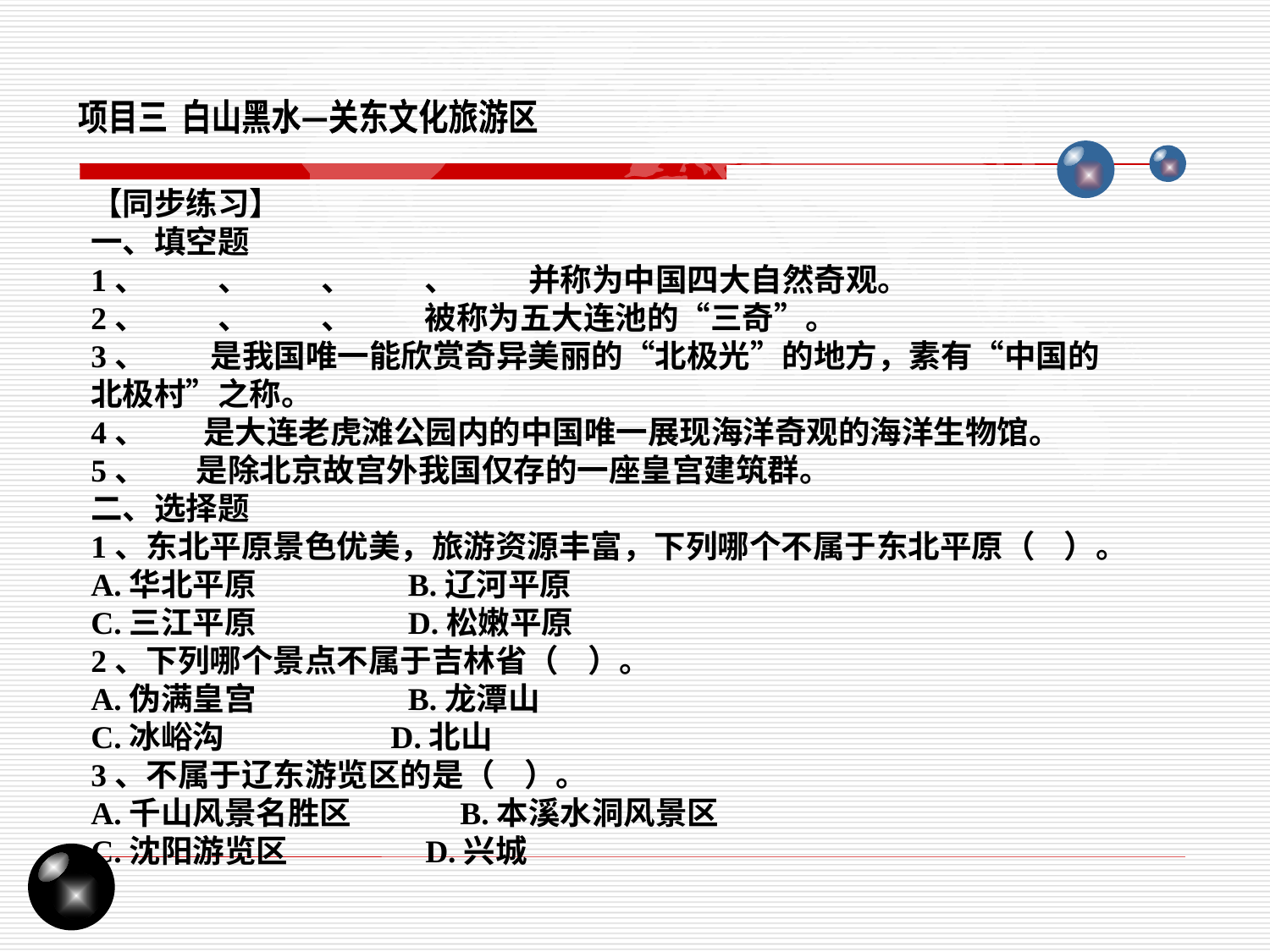

项目三  白山黑水—关东文化旅游区
【同步练习】
一、填空题
1、          、          、          、          并称为中国四大自然奇观。
2、          、          、          被称为五大连池的“三奇”。
3、         是我国唯一能欣赏奇异美丽的“北极光”的地方，素有“中国的北极村”之称。
4、        是大连老虎滩公园内的中国唯一展现海洋奇观的海洋生物馆。
5、       是除北京故宫外我国仅存的一座皇宫建筑群。
二、选择题
1、东北平原景色优美，旅游资源丰富，下列哪个不属于东北平原（    ）。
A.华北平原                    B.辽河平原
C.三江平原                    D.松嫩平原
2、下列哪个景点不属于吉林省（    ）。
A.伪满皇宫                    B.龙潭山
C.冰峪沟                      D.北山
3、不属于辽东游览区的是（    ）。
A.千山风景名胜区              B.本溪水洞风景区
C.沈阳游览区                  D.兴城